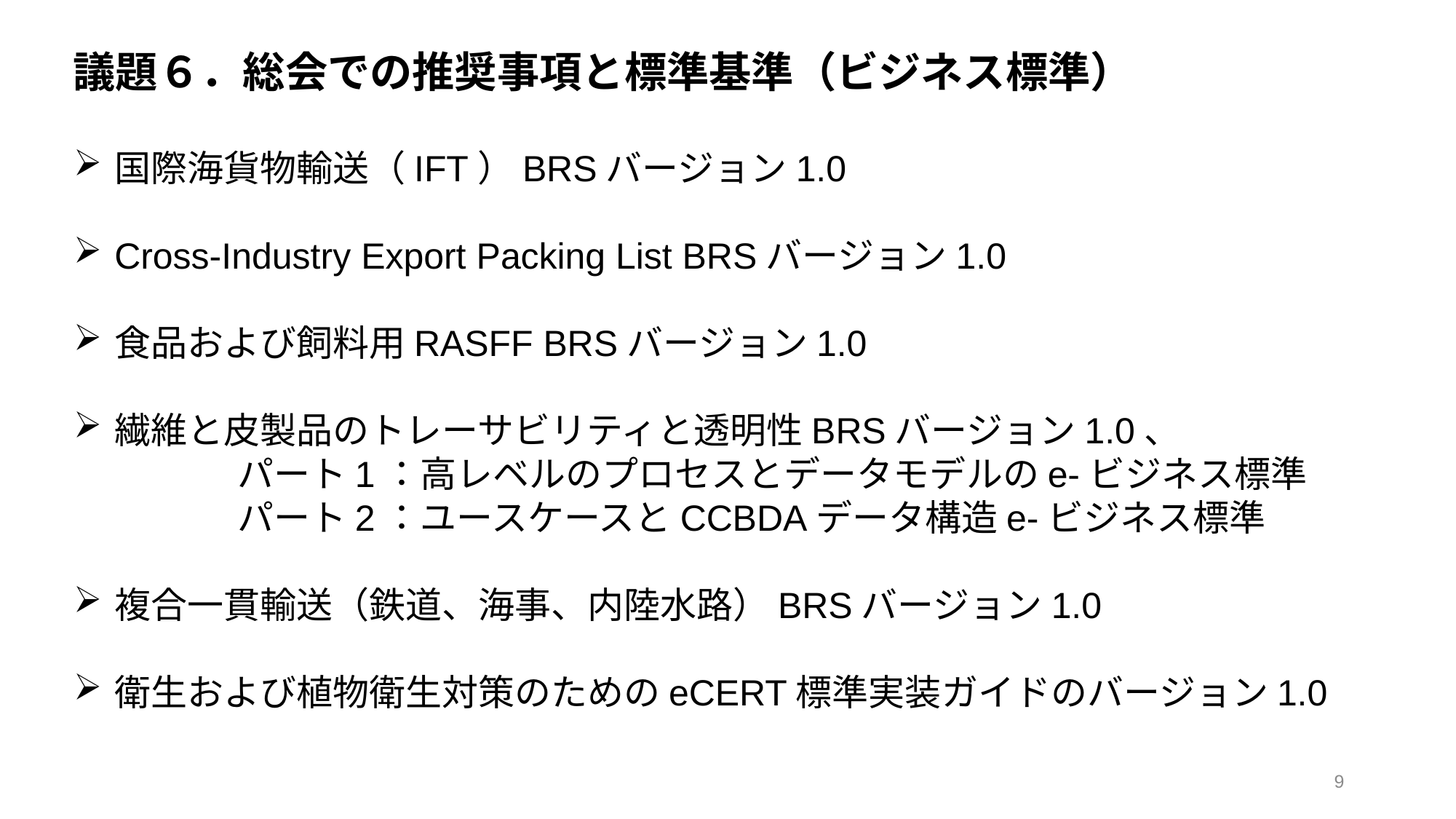

議題６．総会での推奨事項と標準基準（ビジネス標準）

国際海貨物輸送（IFT）BRSバージョン1.0

Cross-Industry Export Packing List BRSバージョン1.0

食品および飼料用RASFF BRSバージョン1.0

繊維と皮製品のトレーサビリティと透明性BRSバージョン1.0、
パート1：高レベルのプロセスとデータモデルのe-ビジネス標準
パート2：ユースケースとCCBDAデータ構造e-ビジネス標準

複合一貫輸送（鉄道、海事、内陸水路）BRSバージョン1.0

衛生および植物衛生対策のためのeCERT標準実装ガイドのバージョン1.0
9